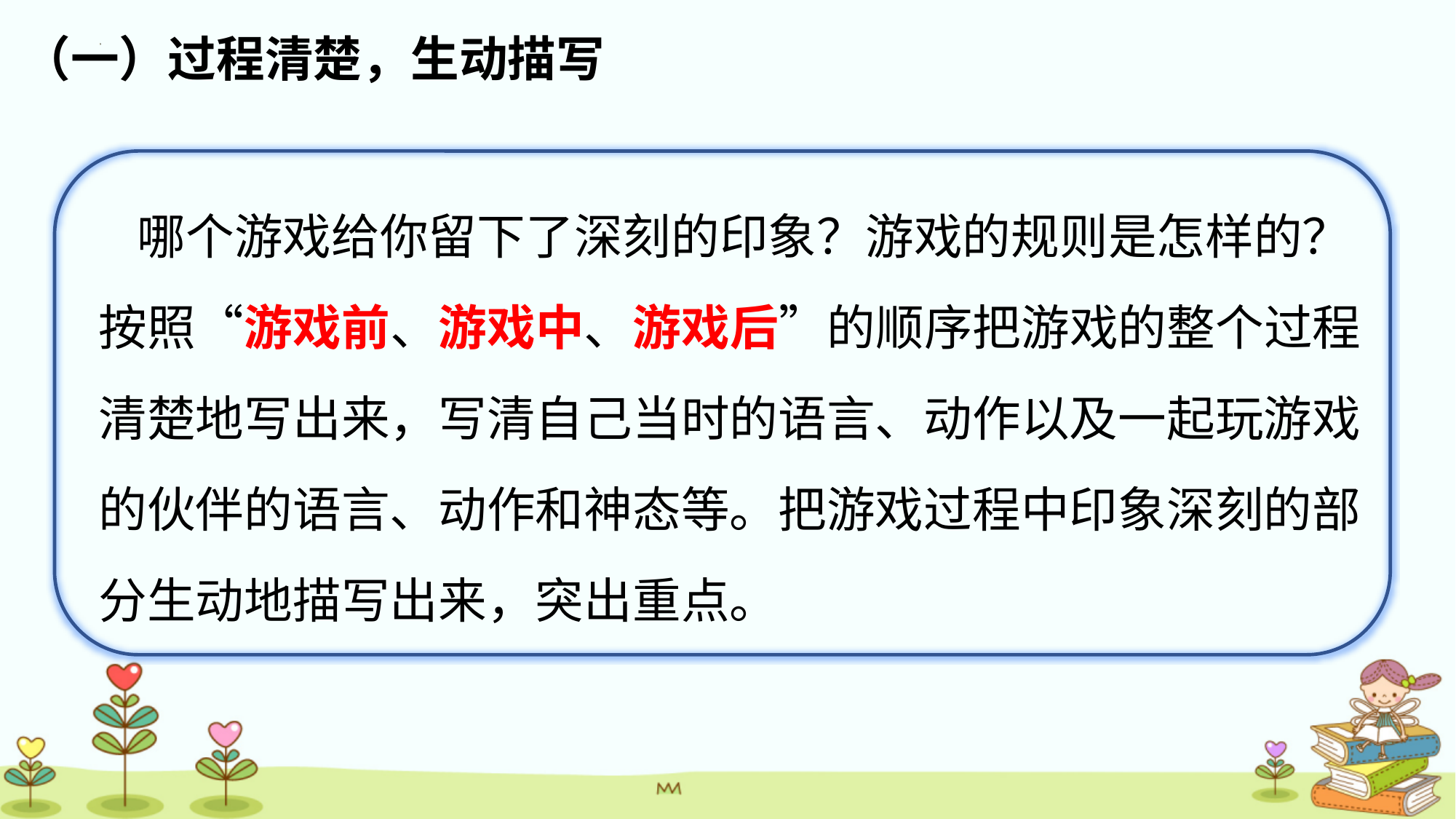

（一）过程清楚，生动描写

   哪个游戏给你留下了深刻的印象？游戏的规则是怎样的？按照“游戏前、游戏中、游戏后”的顺序把游戏的整个过程清楚地写出来，写清自己当时的语言、动作以及一起玩游戏的伙伴的语言、动作和神态等。把游戏过程中印象深刻的部分生动地描写出来，突出重点。